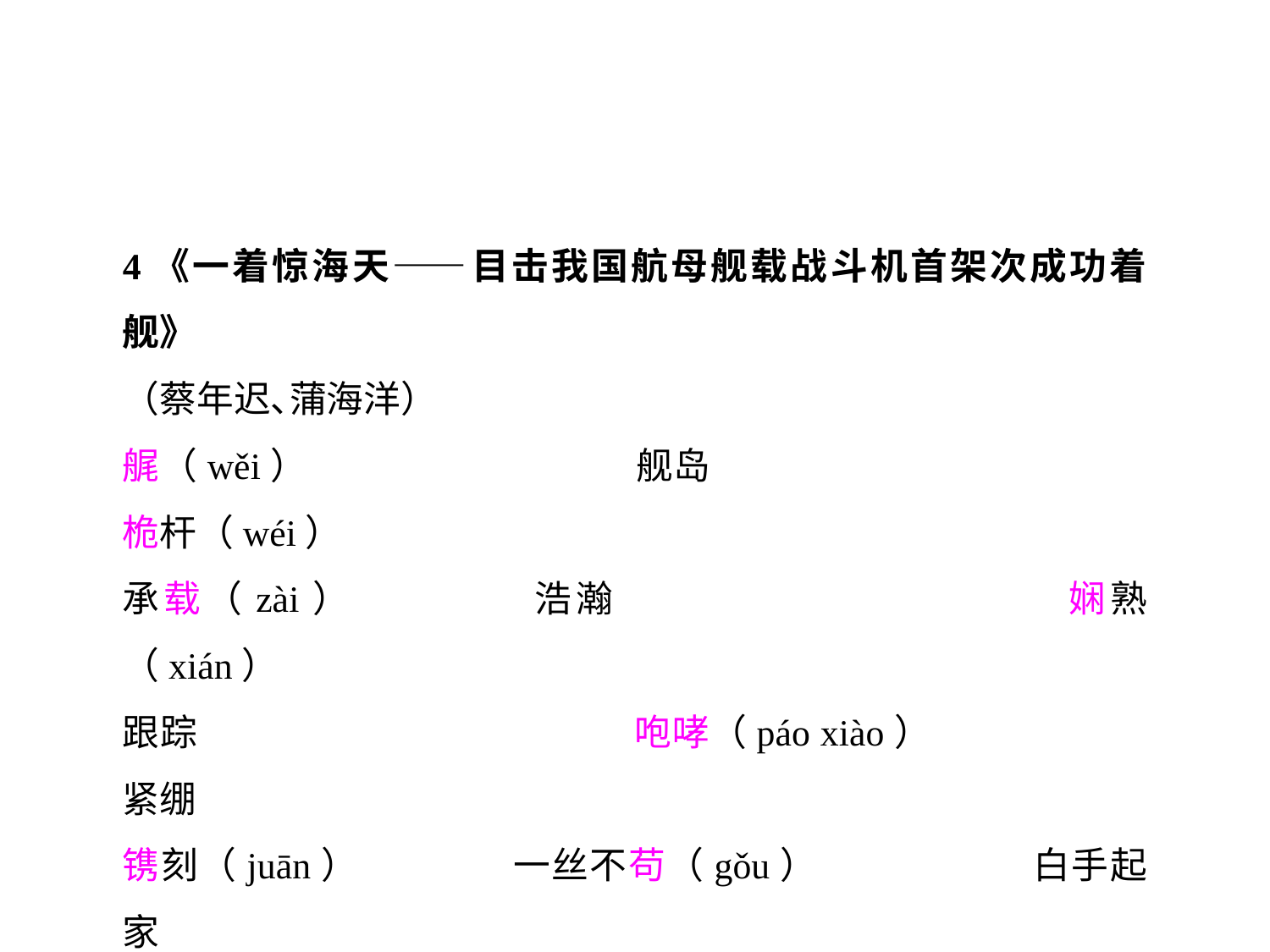

4《一着惊海天——目击我国航母舰载战斗机首架次成功着舰》
（蔡年迟､蒲海洋）
艉（wěi）			舰岛				桅杆（wéi）
承载（zài）		浩瀚				娴熟（xián）
跟踪				咆哮（páo xiào）		紧绷
镌刻（juān）		一丝不苟（gǒu）		白手起家
殚精竭虑（dān）